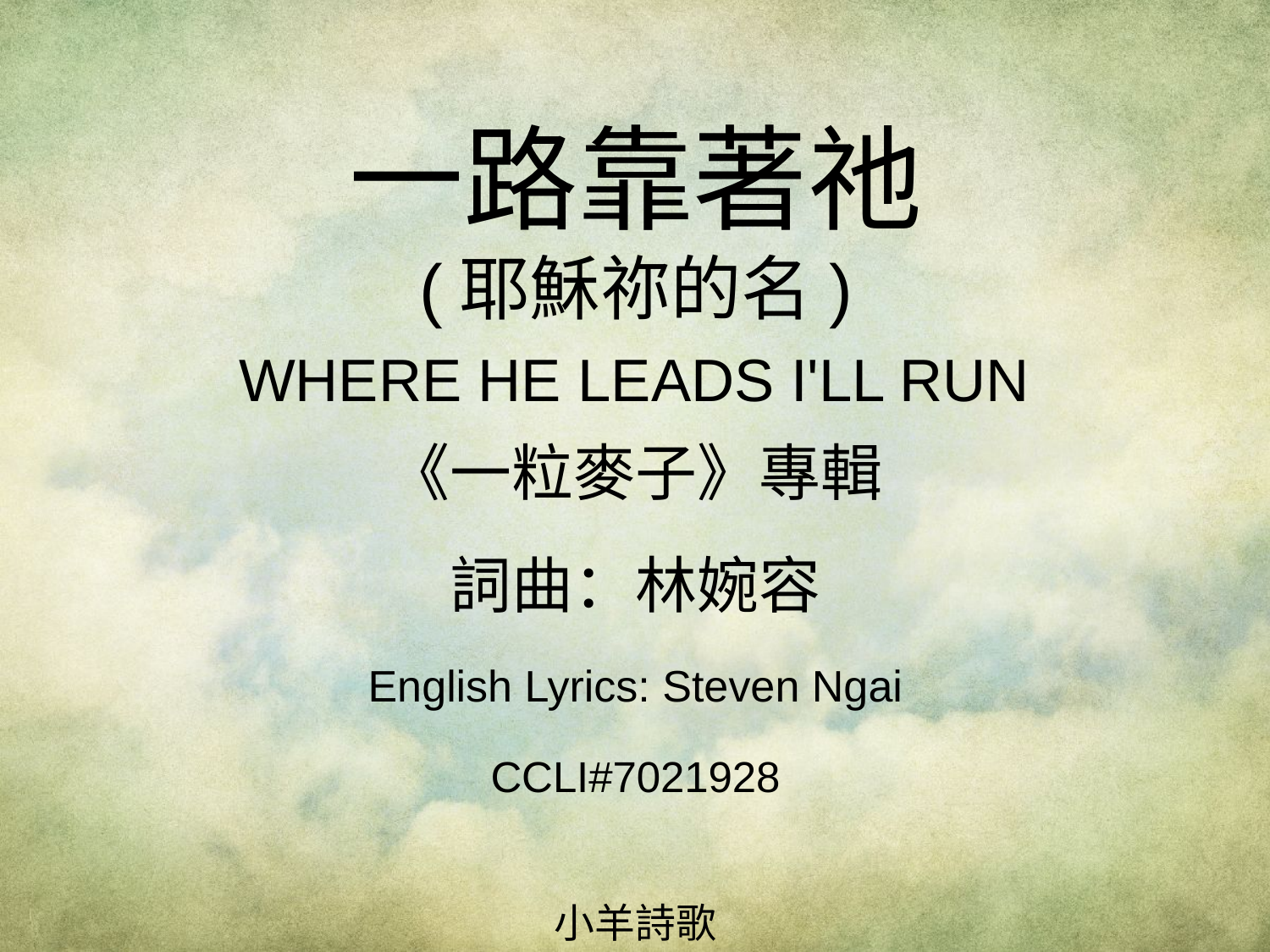

一路靠著祂
(耶穌祢的名)
WHERE HE LEADS I'LL RUN
# 《一粒麥子》專輯 詞曲：林婉容 English Lyrics: Steven Ngai CCLI#7021928

小羊詩歌